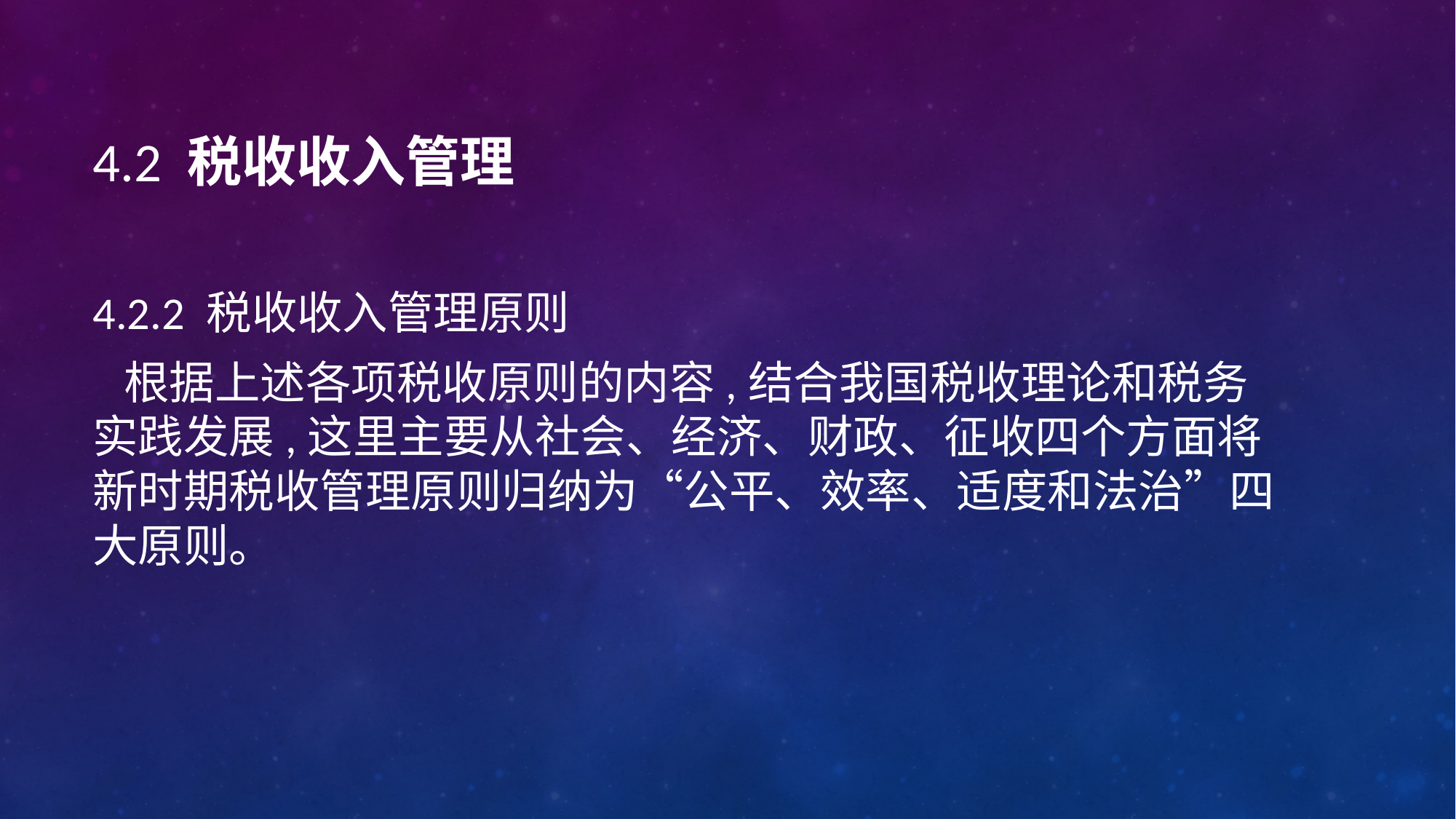

# 4.2 税收收入管理
4.2.2 税收收入管理原则
  根据上述各项税收原则的内容,结合我国税收理论和税务实践发展,这里主要从社会、经济、财政、征收四个方面将新时期税收管理原则归纳为“公平、效率、适度和法治”四大原则。